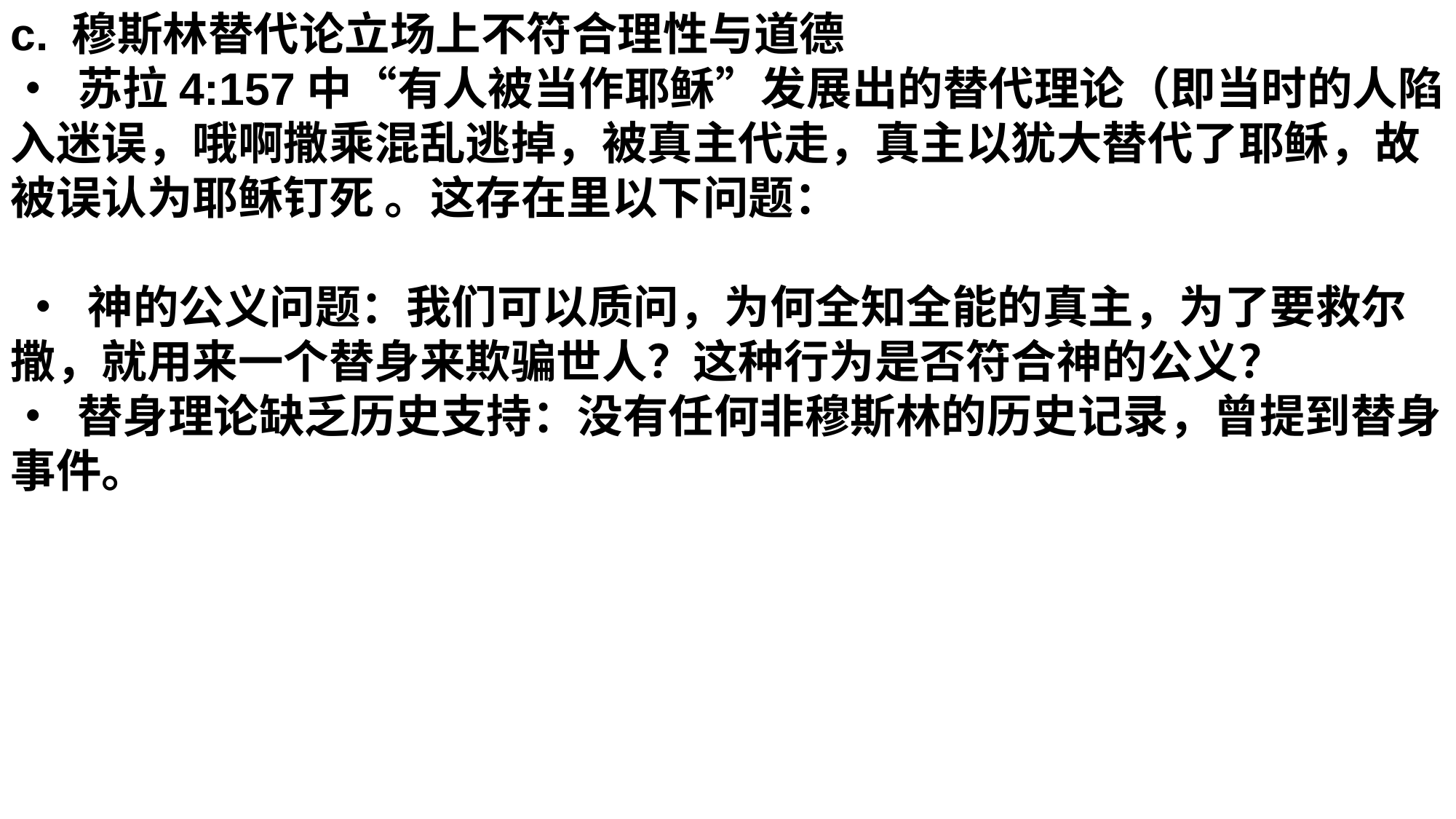

c. 穆斯林替代论立场上不符合理性与道德
• 苏拉4:157中“有人被当作耶稣”发展出的替代理论（即当时的人陷入迷误，哦啊撒乘混乱逃掉，被真主代走，真主以犹大替代了耶稣，故被误认为耶稣钉死 。这存在里以下问题：

 • 神的公义问题：我们可以质问，为何全知全能的真主，为了要救尔撒，就用来一个替身来欺骗世人？这种行为是否符合神的公义？
• 替身理论缺乏历史支持：没有任何非穆斯林的历史记录，曾提到替身事件。